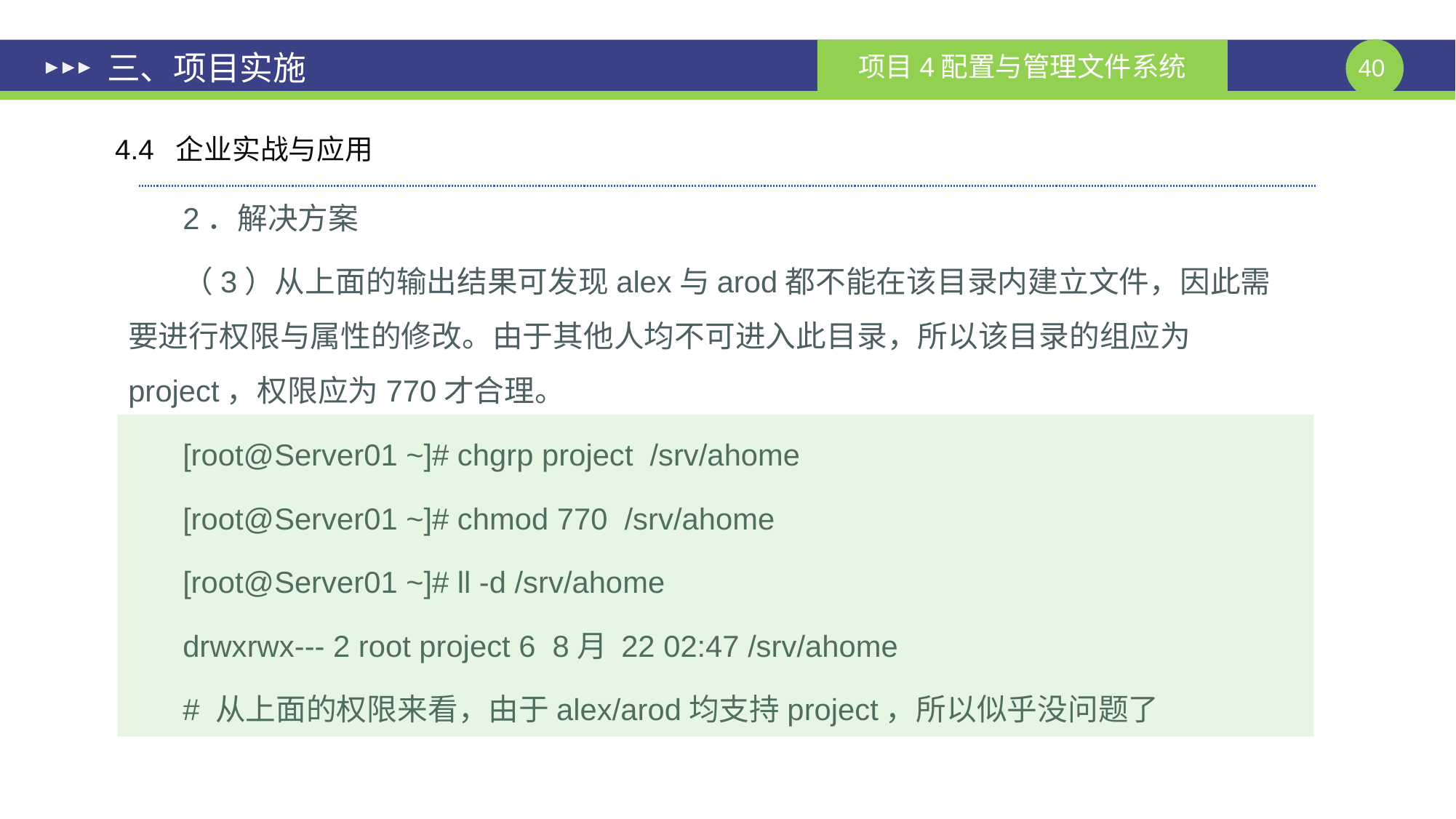

# 三、项目实施
4.4  企业实战与应用
2．解决方案
（3）从上面的输出结果可发现alex与arod都不能在该目录内建立文件，因此需要进行权限与属性的修改。由于其他人均不可进入此目录，所以该目录的组应为project，权限应为770才合理。
[root@Server01 ~]# chgrp project  /srv/ahome
[root@Server01 ~]# chmod 770  /srv/ahome
[root@Server01 ~]# ll -d /srv/ahome
drwxrwx--- 2 root project 6  8月 22 02:47 /srv/ahome
# 从上面的权限来看，由于alex/arod均支持project，所以似乎没问题了